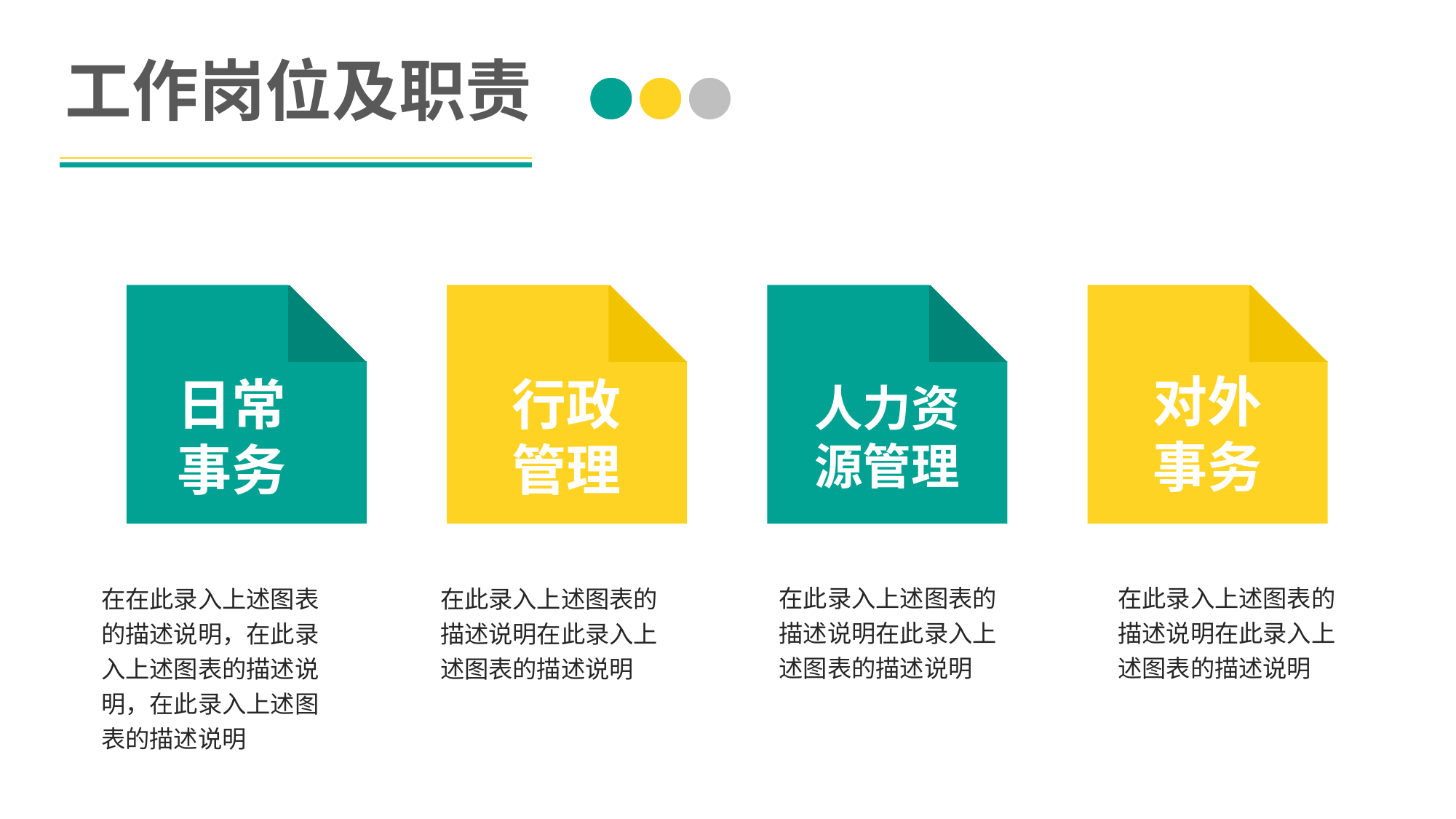

工作岗位及职责

日常
事务

行政
管理

人力资
源管理

对外
事务
在此录入上述图表的描述说明在此录入上述图表的描述说明
在此录入上述图表的描述说明在此录入上述图表的描述说明
在在此录入上述图表的描述说明，在此录入上述图表的描述说明，在此录入上述图表的描述说明
在此录入上述图表的描述说明在此录入上述图表的描述说明